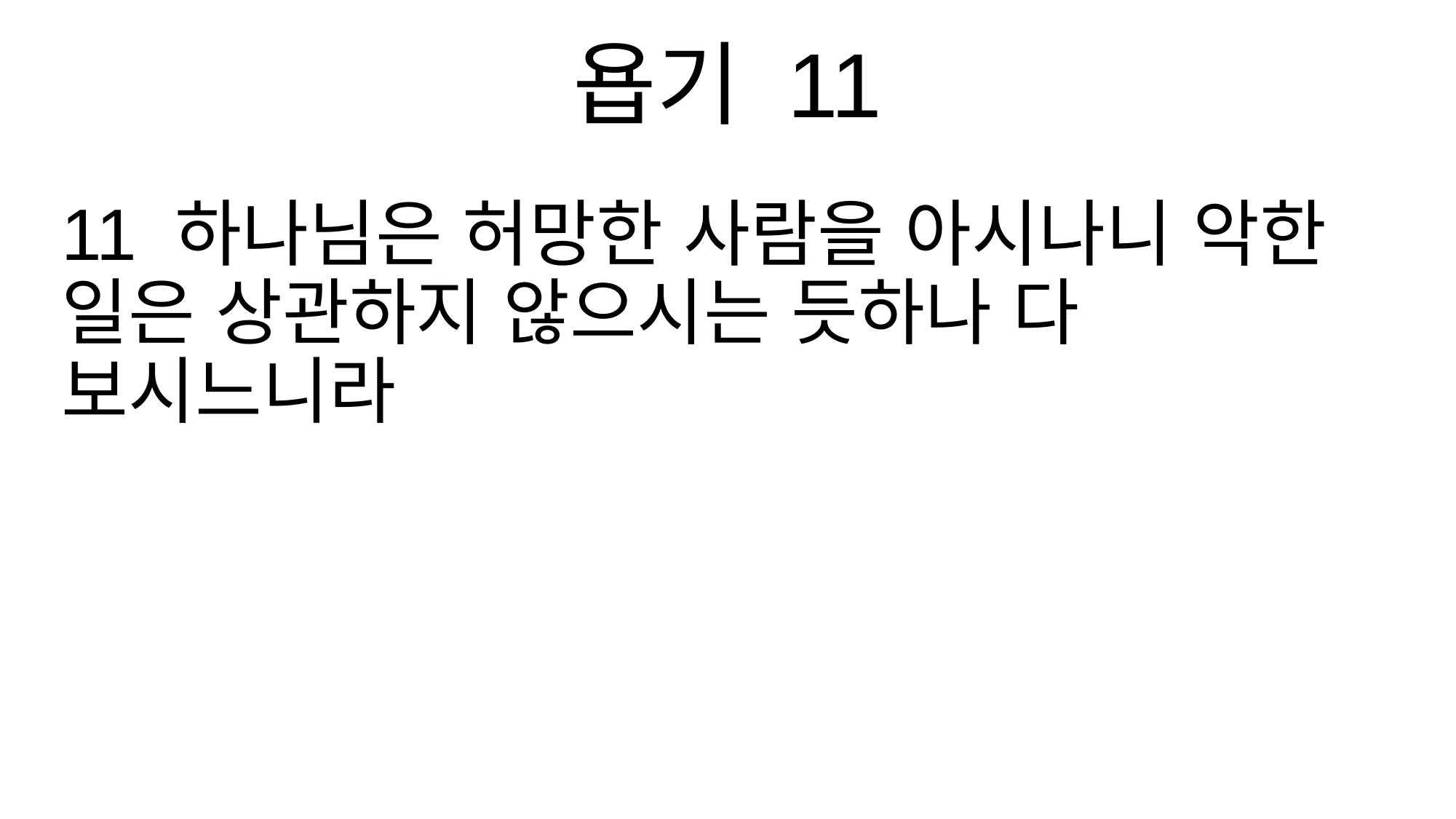

욥기 11
11 하나님은 허망한 사람을 아시나니 악한 일은 상관하지 않으시는 듯하나 다 보시느니라